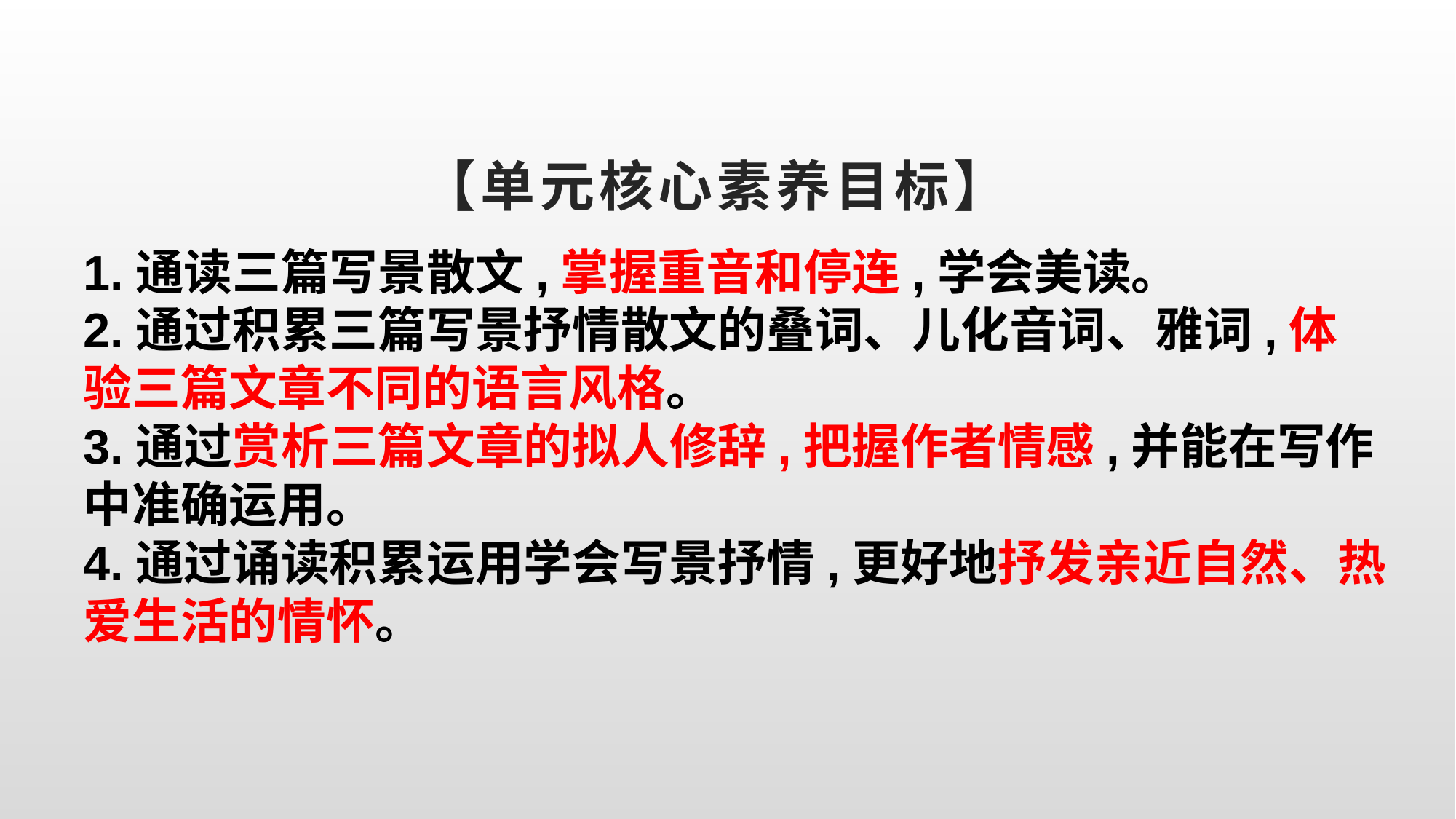

# 【单元核心素养目标】
1.通读三篇写景散文,掌握重音和停连,学会美读。
2.通过积累三篇写景抒情散文的叠词、儿化音词、雅词,体验三篇文章不同的语言风格。
3.通过赏析三篇文章的拟人修辞,把握作者情感,并能在写作中准确运用。
4.通过诵读积累运用学会写景抒情,更好地抒发亲近自然、热爱生活的情怀。